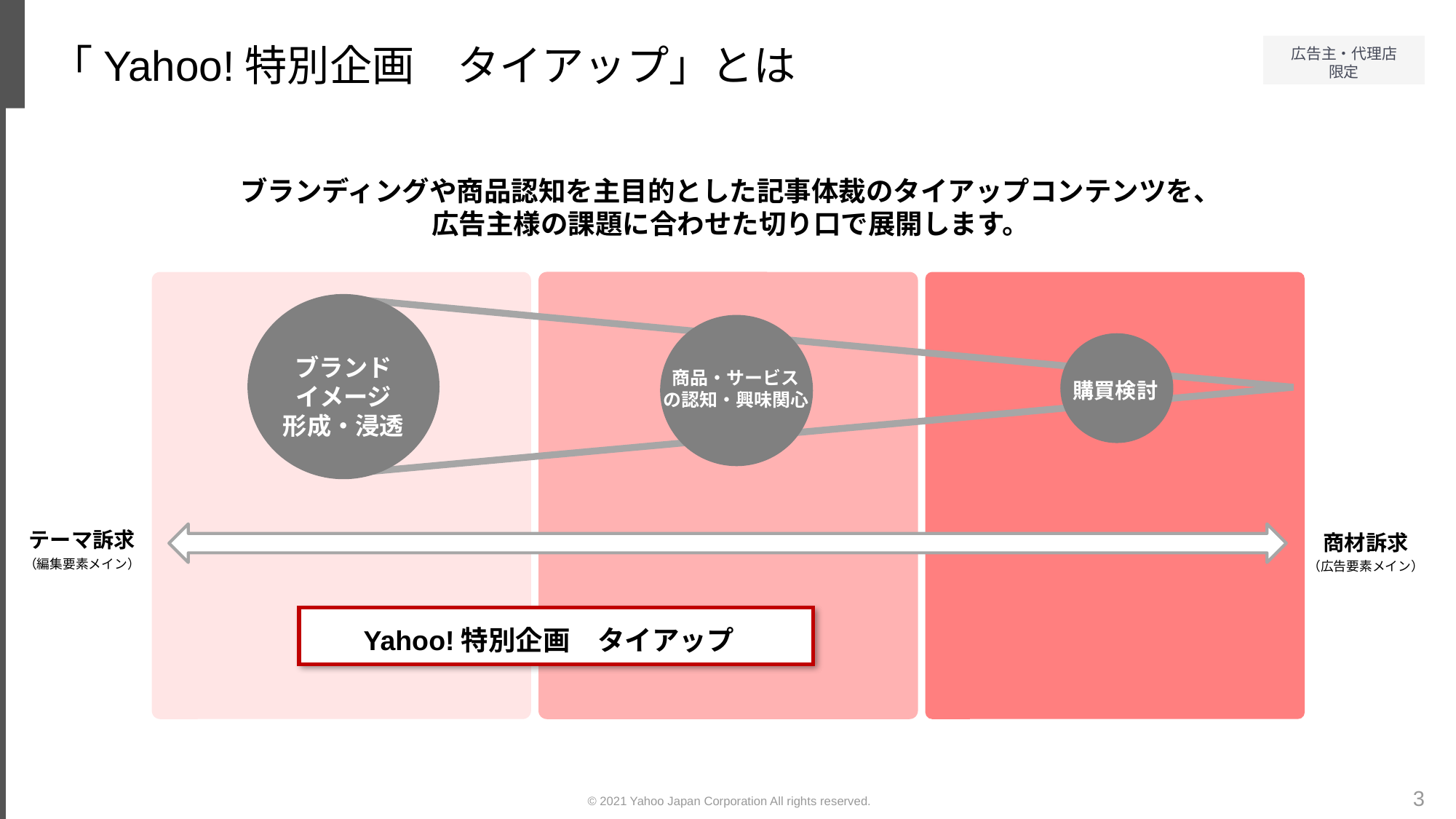

「Yahoo!特別企画　タイアップ」とは
ブランディングや商品認知を主目的とした記事体裁のタイアップコンテンツを、
広告主様の課題に合わせた切り口で展開します。

ブランド
イメージ
形成・浸透
商品・サービス
の認知・興味関心
購買検討
テーマ訴求

（編集要素メイン）

商材訴求

（広告要素メイン）

Yahoo!特別企画　タイアップ
3